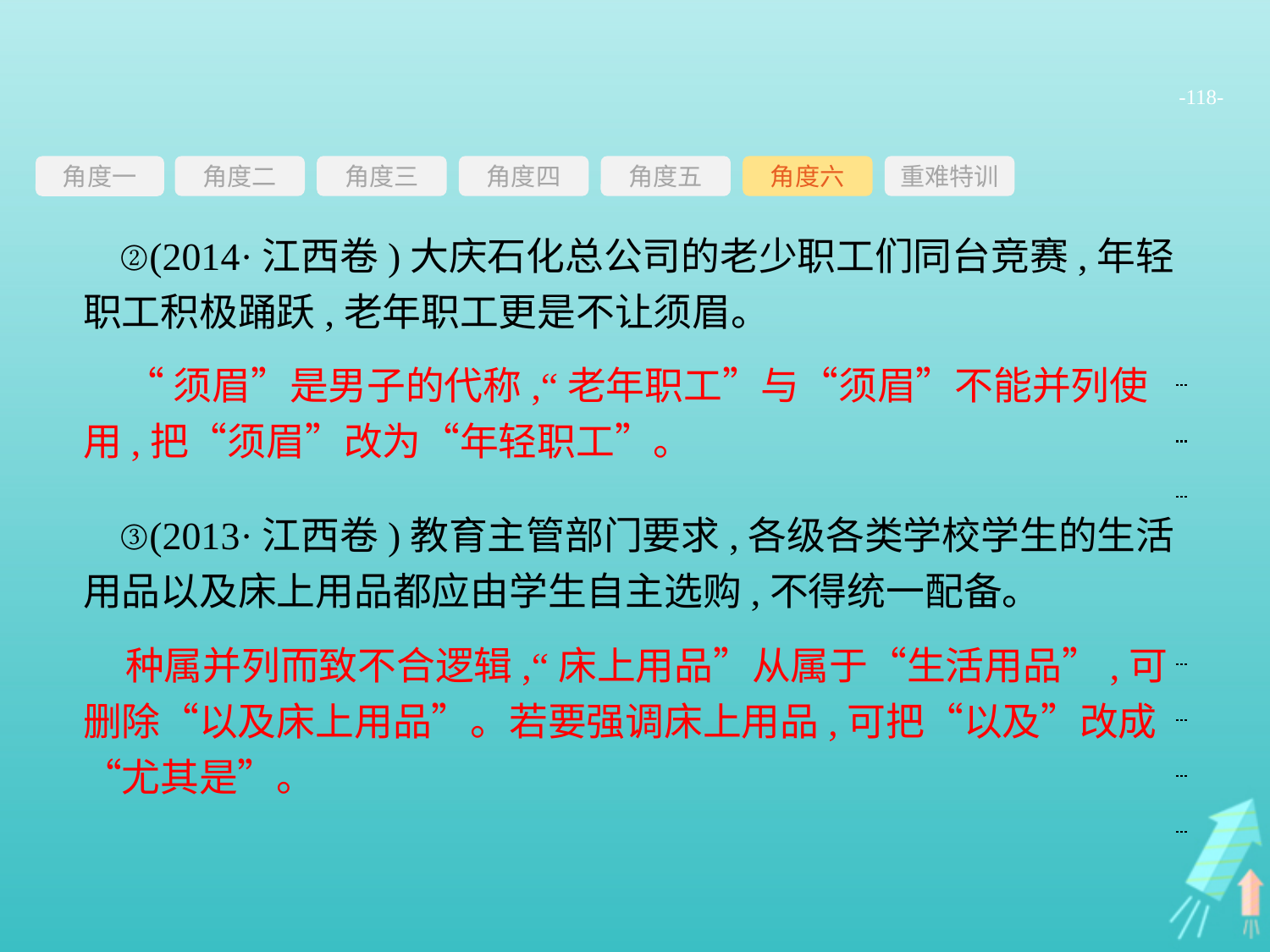

-118-
角度三
角度四
角度五
角度六
重难特训
角度二
角度一
②(2014·江西卷)大庆石化总公司的老少职工们同台竞赛,年轻职工积极踊跃,老年职工更是不让须眉。

③(2013·江西卷)教育主管部门要求,各级各类学校学生的生活用品以及床上用品都应由学生自主选购,不得统一配备。

“须眉”是男子的代称,“老年职工”与“须眉”不能并列使用,把“须眉”改为“年轻职工”。
种属并列而致不合逻辑,“床上用品”从属于“生活用品”,可删除“以及床上用品”。若要强调床上用品,可把“以及”改成“尤其是”。